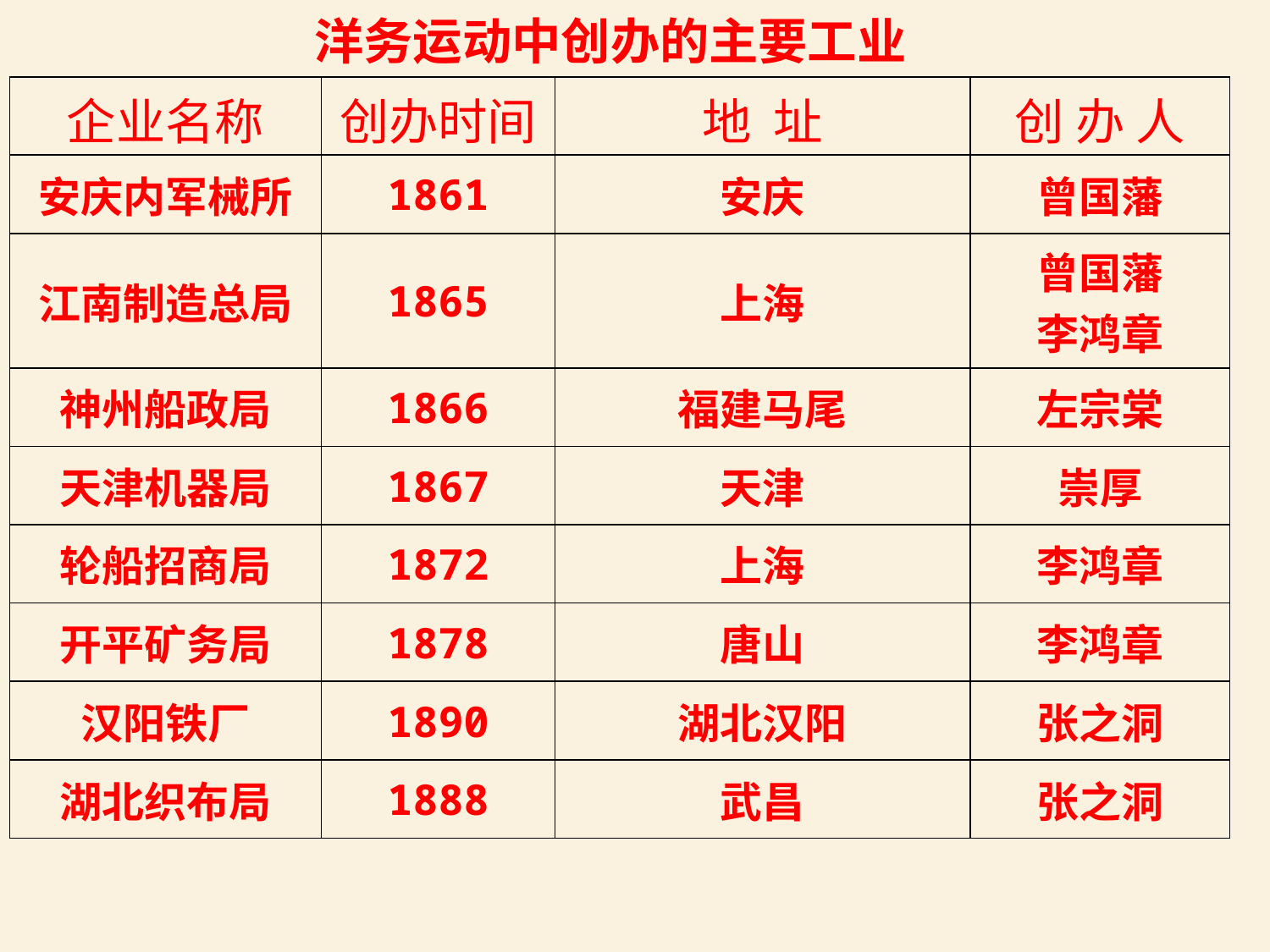

洋务运动中创办的主要工业
| 企业名称 | 创办时间 | 地 址 | 创 办 人 |
| --- | --- | --- | --- |
| 安庆内军械所 | 1861 | 安庆 | 曾国藩 |
| 江南制造总局 | 1865 | 上海 | 曾国藩 李鸿章 |
| 神州船政局 | 1866 | 福建马尾 | 左宗棠 |
| 天津机器局 | 1867 | 天津 | 崇厚 |
| 轮船招商局 | 1872 | 上海 | 李鸿章 |
| 开平矿务局 | 1878 | 唐山 | 李鸿章 |
| 汉阳铁厂 | 1890 | 湖北汉阳 | 张之洞 |
| 湖北织布局 | 1888 | 武昌 | 张之洞 |